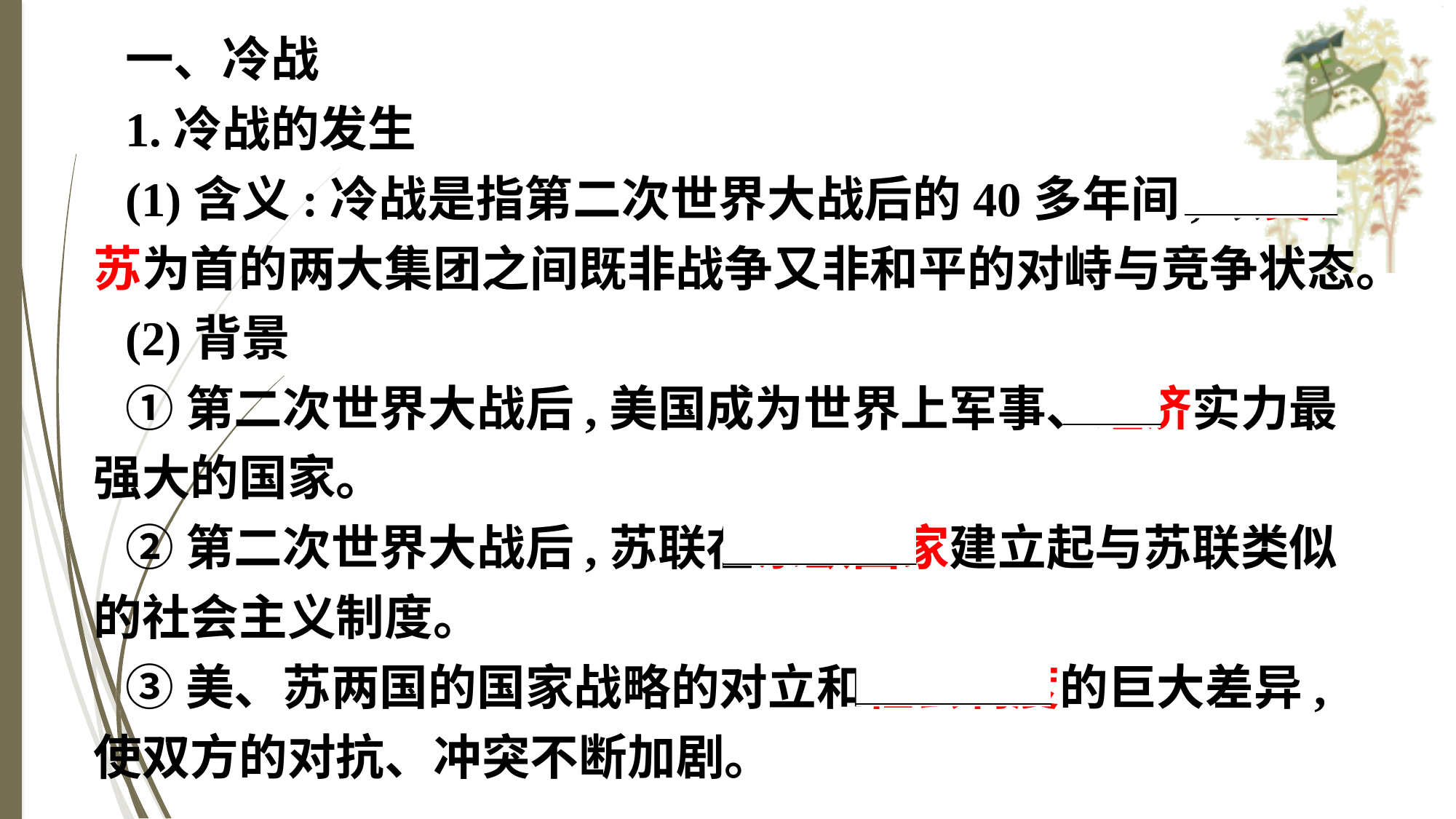

一、冷战
1.冷战的发生
(1)含义:冷战是指第二次世界大战后的40多年间,以美、苏为首的两大集团之间既非战争又非和平的对峙与竞争状态。
(2)背景
①第二次世界大战后,美国成为世界上军事、经济实力最强大的国家。
②第二次世界大战后,苏联在东欧国家建立起与苏联类似的社会主义制度。
③美、苏两国的国家战略的对立和社会制度的巨大差异,使双方的对抗、冲突不断加剧。